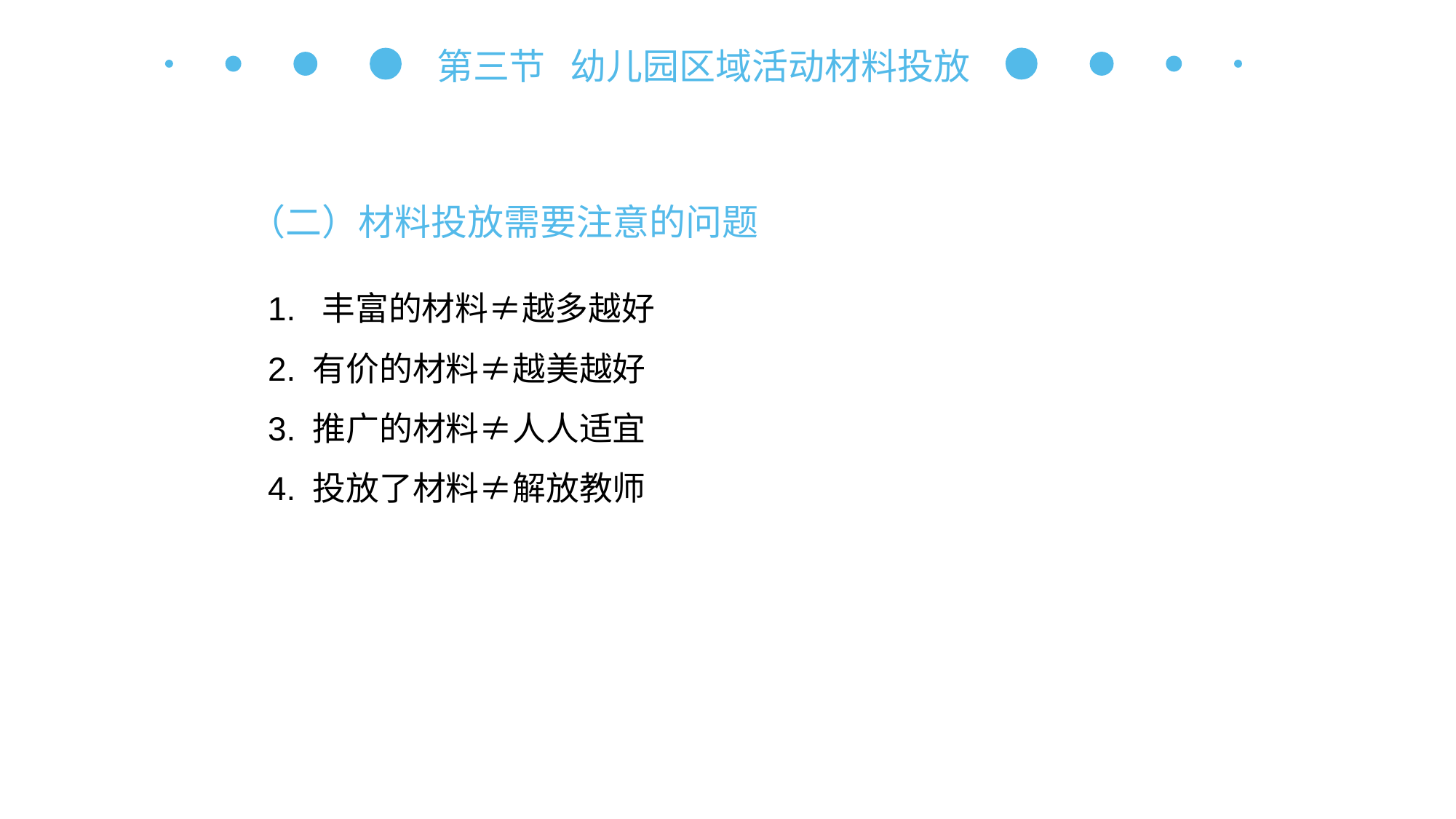

第三节   幼儿园区域活动材料投放

（二）材料投放需要注意的问题
1.  丰富的材料≠越多越好
2. 有价的材料≠越美越好
3. 推广的材料≠人人适宜
4. 投放了材料≠解放教师